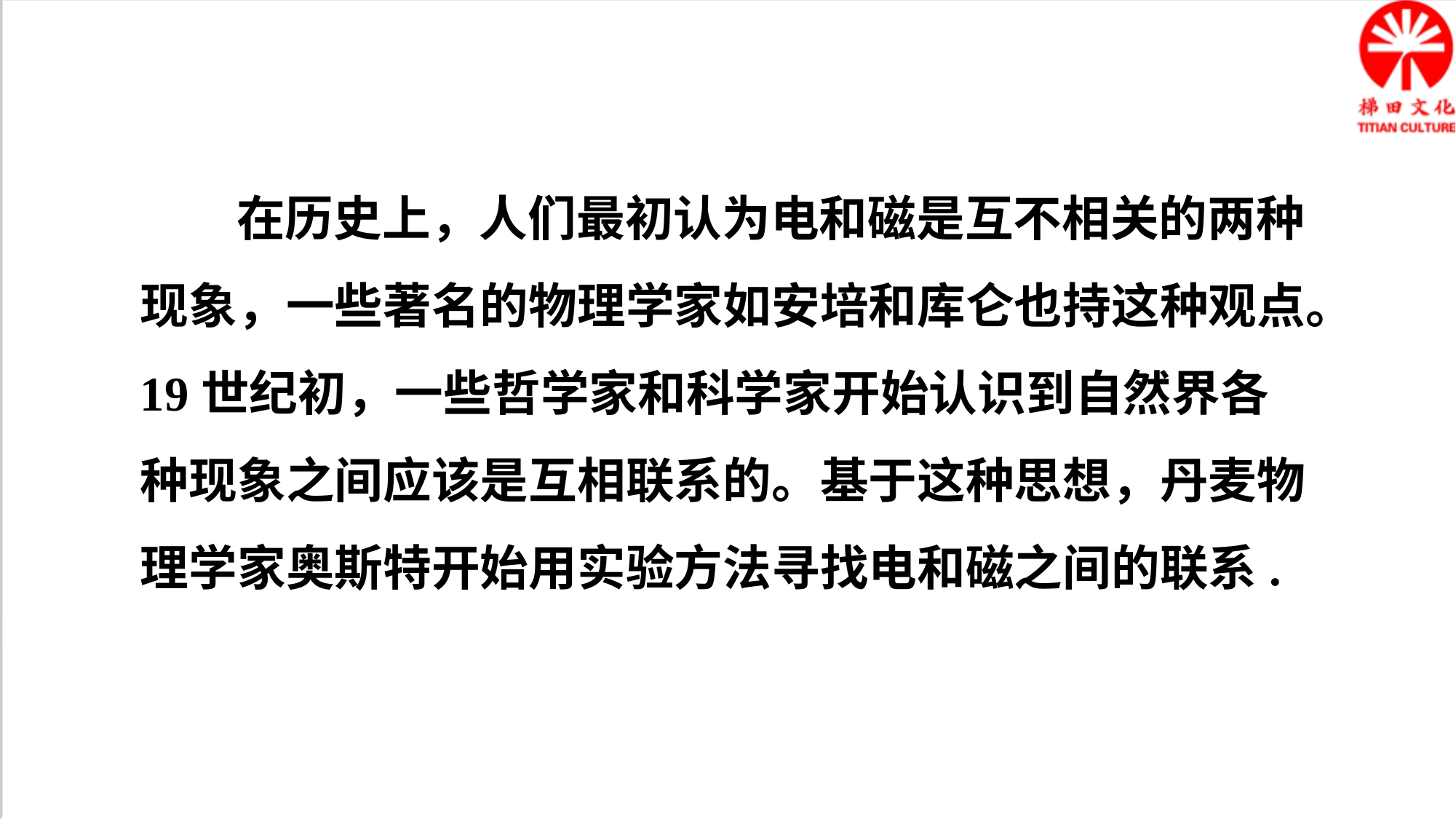

在历史上，人们最初认为电和磁是互不相关的两种现象，一些著名的物理学家如安培和库仑也持这种观点。19世纪初，一些哲学家和科学家开始认识到自然界各种现象之间应该是互相联系的。基于这种思想，丹麦物理学家奥斯特开始用实验方法寻找电和磁之间的联系.